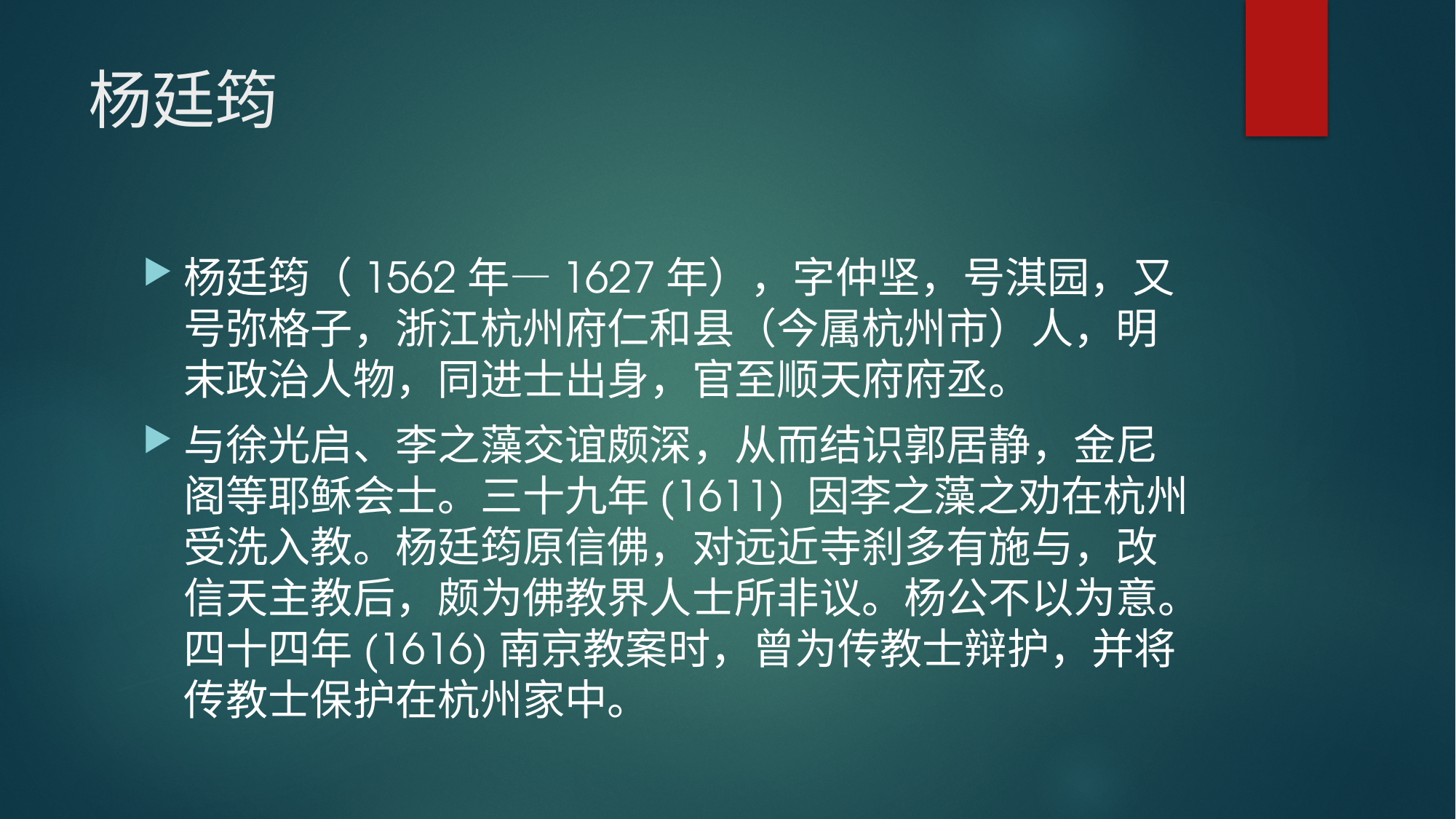

# 杨廷筠
杨廷筠（1562年—1627年），字仲坚，号淇园，又号弥格子，浙江杭州府仁和县（今属杭州市）人，明末政治人物，同进士出身，官至顺天府府丞。
与徐光启、李之藻交谊颇深，从而结识郭居静，金尼阁等耶稣会士。三十九年(1611) 因李之藻之劝在杭州受洗入教。杨廷筠原信佛，对远近寺刹多有施与，改信天主教后，颇为佛教界人士所非议。杨公不以为意。四十四年(1616)南京教案时，曾为传教士辩护，并将传教士保护在杭州家中。